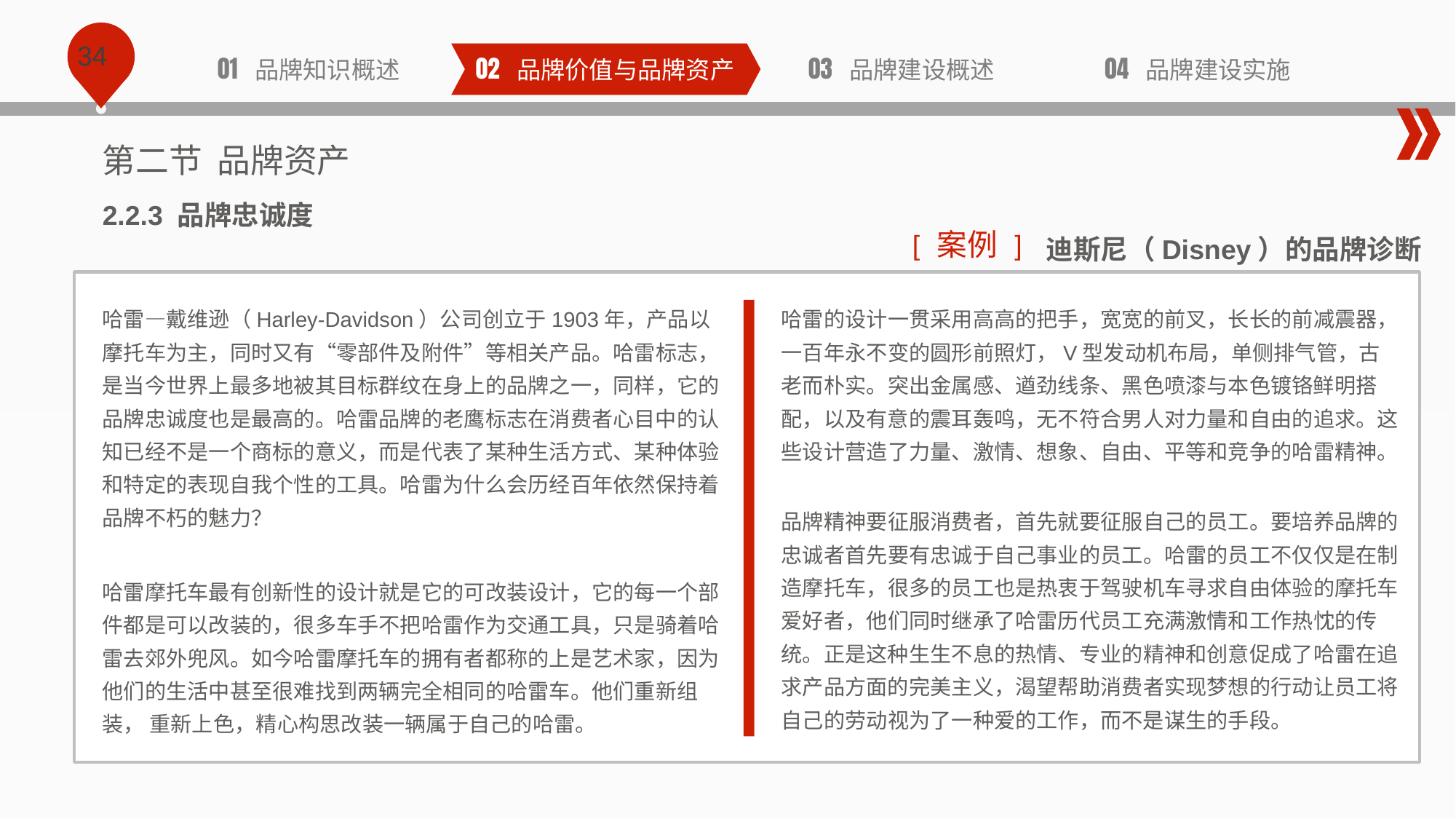

01  品牌知识概述
02  品牌价值与品牌资产
03  品牌建设概述
04  品牌建设实施
第二节  品牌资产
2.2.3 品牌忠诚度
案例
[
]
迪斯尼（Disney）的品牌诊断

哈雷—戴维逊（Harley-Davidson）公司创立于1903年，产品以摩托车为主，同时又有“零部件及附件”等相关产品。哈雷标志，是当今世界上最多地被其目标群纹在身上的品牌之一，同样，它的品牌忠诚度也是最高的。哈雷品牌的老鹰标志在消费者心目中的认知已经不是一个商标的意义，而是代表了某种生活方式、某种体验和特定的表现自我个性的工具。哈雷为什么会历经百年依然保持着品牌不朽的魅力？
哈雷的设计一贯采用高高的把手，宽宽的前叉，长长的前减震器，一百年永不变的圆形前照灯，V型发动机布局，单侧排气管，古老而朴实。突出金属感、遒劲线条、黑色喷漆与本色镀铬鲜明搭配，以及有意的震耳轰鸣，无不符合男人对力量和自由的追求。这些设计营造了力量、激情、想象、自由、平等和竞争的哈雷精神。

品牌精神要征服消费者，首先就要征服自己的员工。要培养品牌的忠诚者首先要有忠诚于自己事业的员工。哈雷的员工不仅仅是在制造摩托车，很多的员工也是热衷于驾驶机车寻求自由体验的摩托车爱好者，他们同时继承了哈雷历代员工充满激情和工作热忱的传统。正是这种生生不息的热情、专业的精神和创意促成了哈雷在追求产品方面的完美主义，渴望帮助消费者实现梦想的行动让员工将自己的劳动视为了一种爱的工作，而不是谋生的手段。
哈雷摩托车最有创新性的设计就是它的可改装设计，它的每一个部件都是可以改装的，很多车手不把哈雷作为交通工具，只是骑着哈雷去郊外兜风。如今哈雷摩托车的拥有者都称的上是艺术家，因为他们的生活中甚至很难找到两辆完全相同的哈雷车。他们重新组装， 重新上色，精心构思改装一辆属于自己的哈雷。